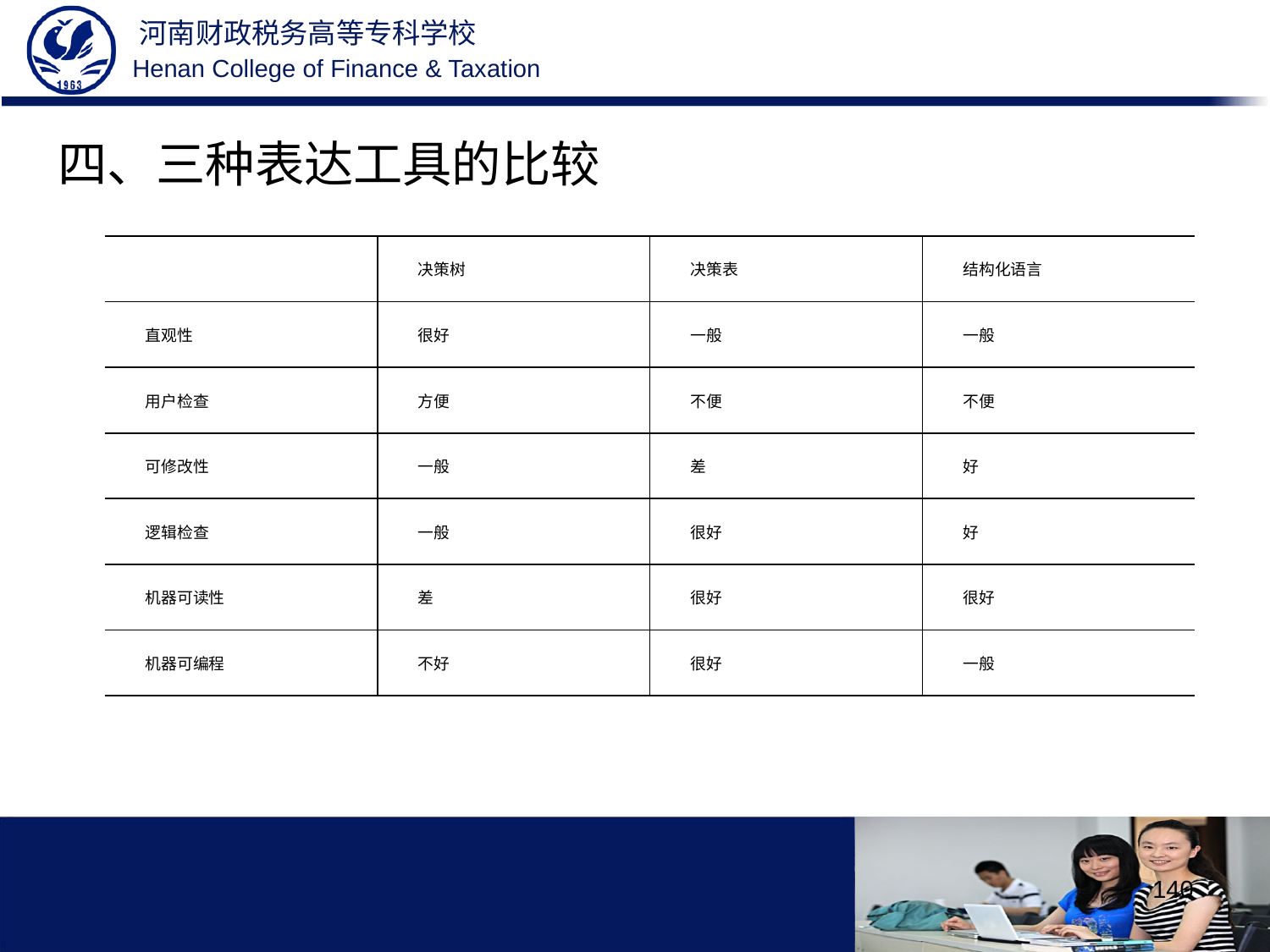

四、三种表达工具的比较

|  | 决策树 | 决策表 | 结构化语言 |
| --- | --- | --- | --- |
| 直观性 | 很好 | 一般 | 一般 |
| 用户检查 | 方便 | 不便 | 不便 |
| 可修改性 | 一般 | 差 | 好 |
| 逻辑检查 | 一般 | 很好 | 好 |
| 机器可读性 | 差 | 很好 | 很好 |
| 机器可编程 | 不好 | 很好 | 一般 |
140